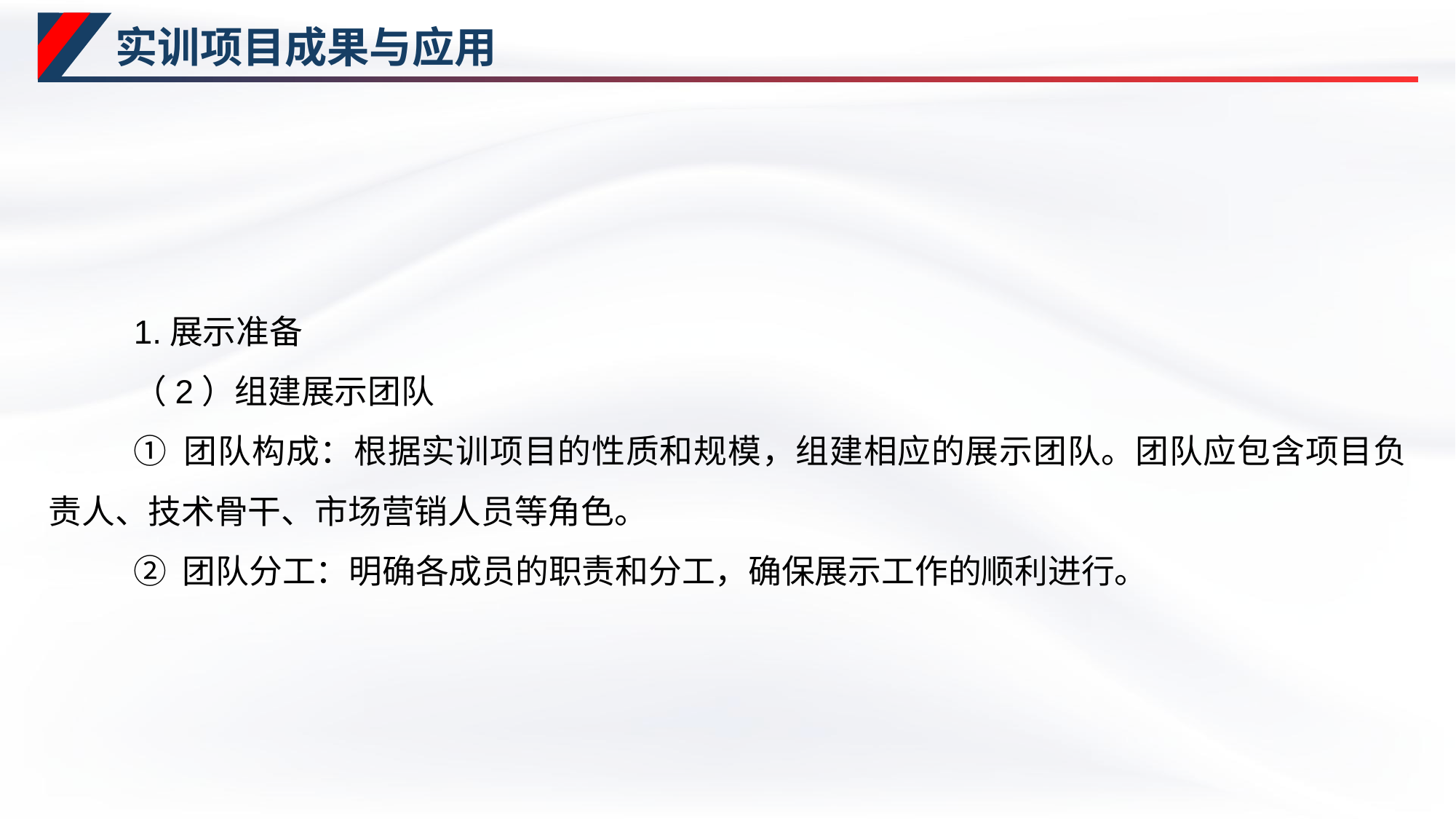

# 实训项目成果与应用
1.展示准备
（2）组建展示团队
① 团队构成：根据实训项目的性质和规模，组建相应的展示团队。团队应包含项目负责人、技术骨干、市场营销人员等角色。
② 团队分工：明确各成员的职责和分工，确保展示工作的顺利进行。